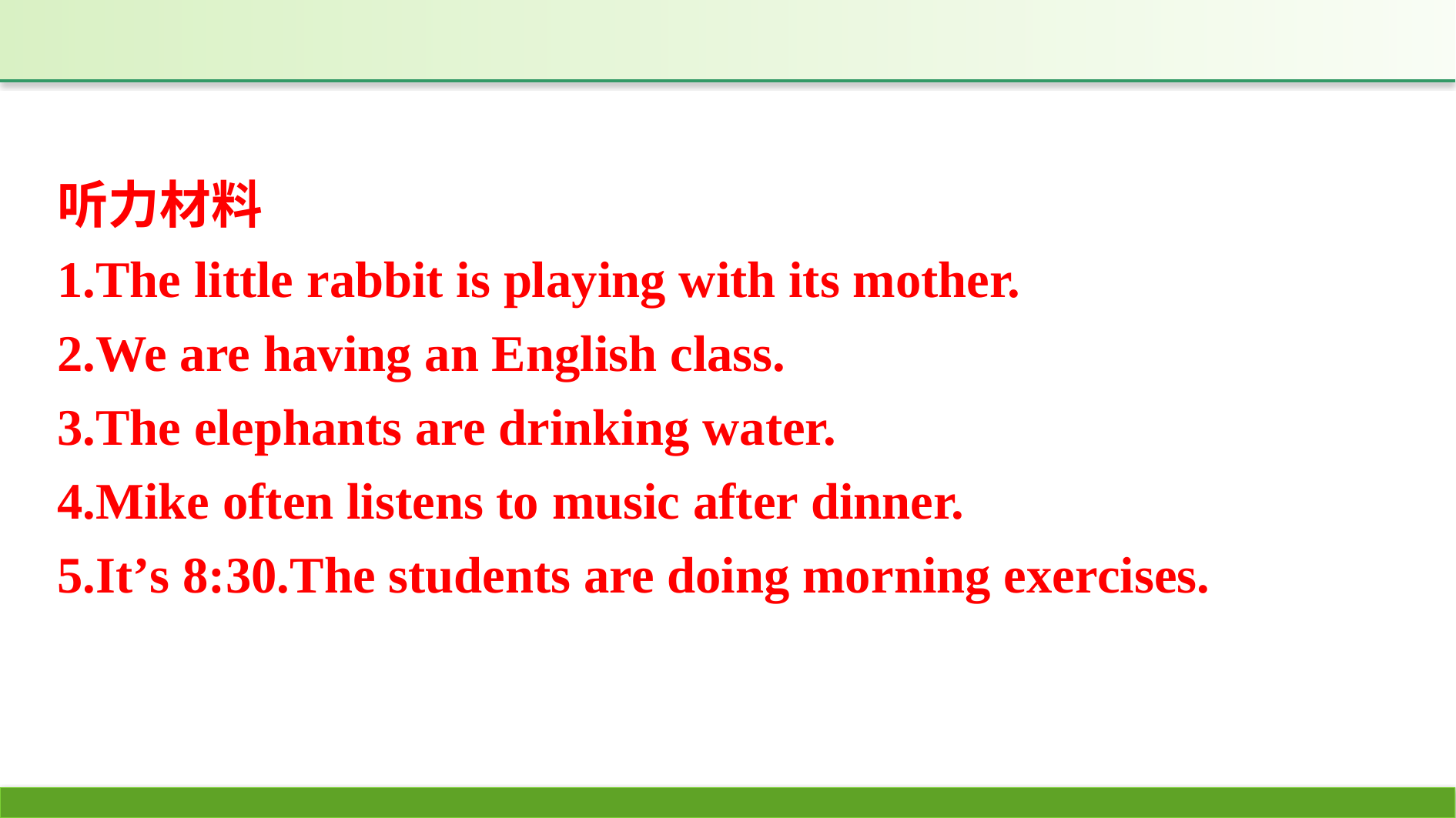

听力材料
1.The little rabbit is playing with its mother.
2.We are having an English class.
3.The elephants are drinking water.
4.Mike often listens to music after dinner.
5.It’s 8:30.The students are doing morning exercises.